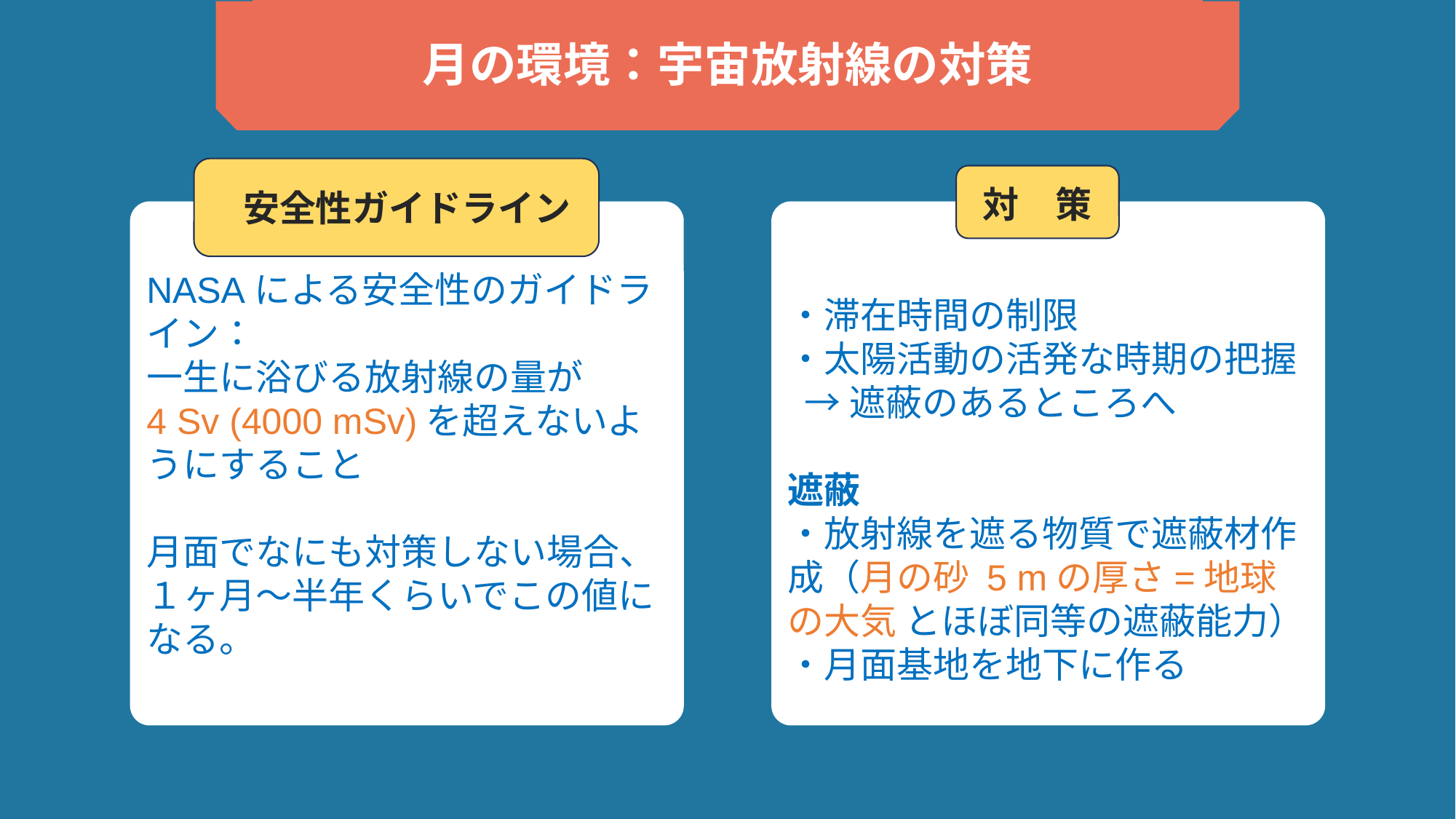

月の環境：宇宙放射線の対策

対　策
安全性ガイドライン
NASAによる安全性のガイドライン：
一生に浴びる放射線の量が
4 Sv (4000 mSv)を超えないようにすること

月面でなにも対策しない場合、
１ヶ月〜半年くらいでこの値になる。

・滞在時間の制限
・太陽活動の活発な時期の把握
  →遮蔽のあるところへ

遮蔽
・放射線を遮る物質で遮蔽材作成（月の砂 5 mの厚さ=地球の大気 とほぼ同等の遮蔽能力）
・月面基地を地下に作る